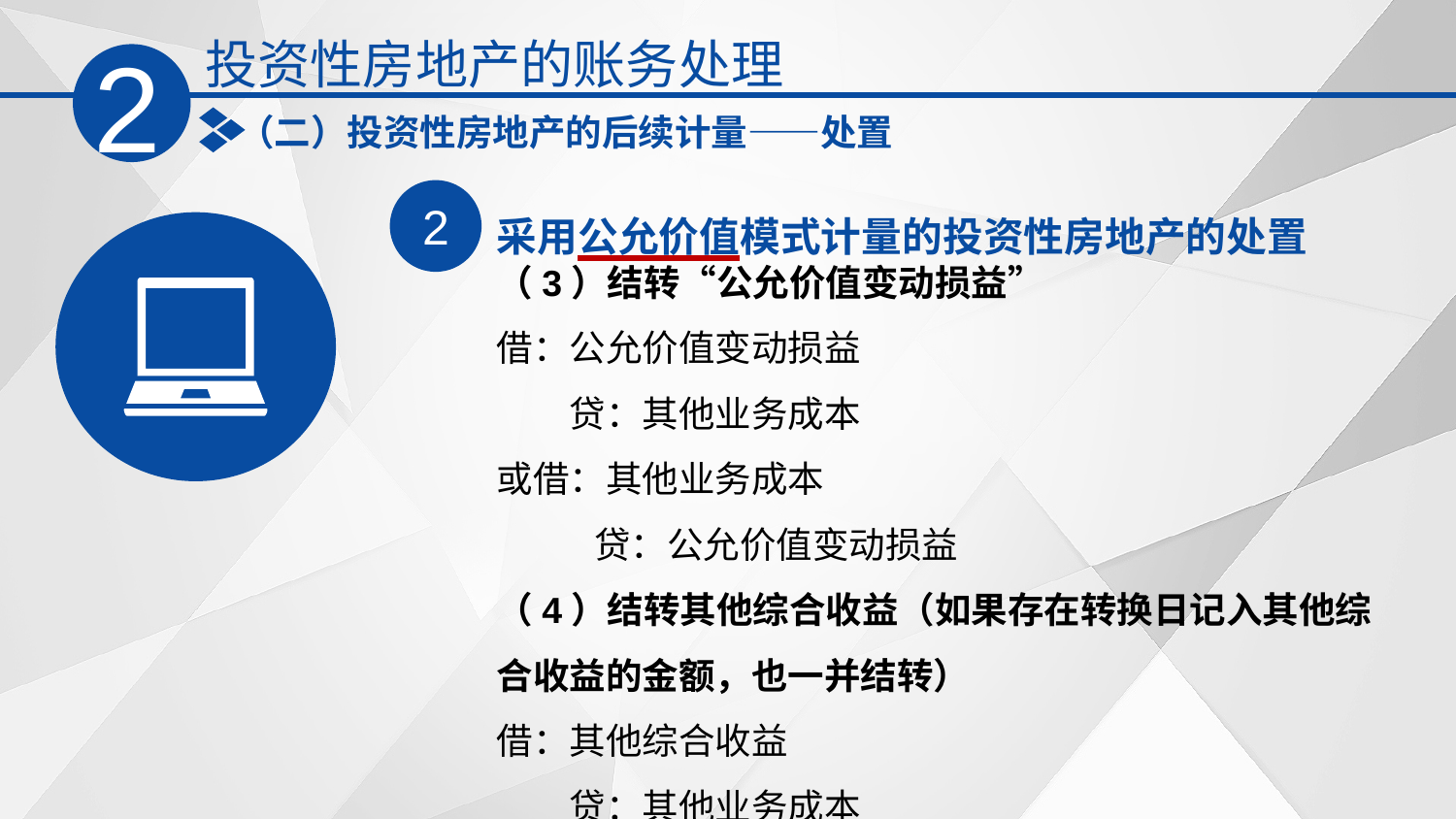

投资性房地产的账务处理
2

（二）投资性房地产的后续计量——处置

2
采用公允价值模式计量的投资性房地产的处置

（3）结转‌“公允价值变动损益‌”
借：公允价值变动损益
　　贷：其他业务成本
或借：其他业务成本
　　   贷：公允价值变动损益
（4）结转其他综合收益（如果存在转换日记入其他综合收益的金额，也一并结转）
借：其他综合收益
　　贷：其他业务成本